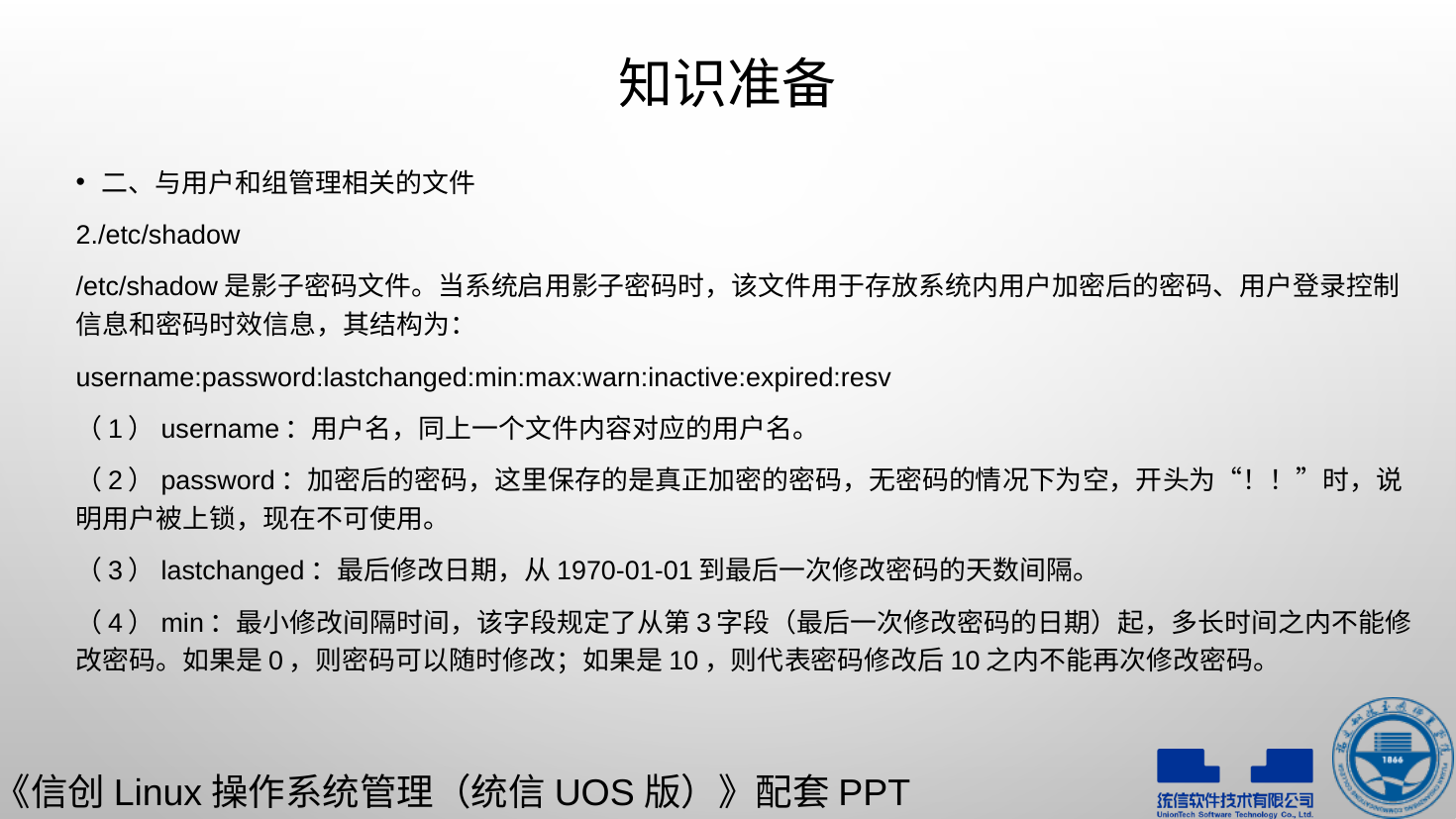

# 知识准备
二、与用户和组管理相关的文件
2./etc/shadow
/etc/shadow是影子密码文件。当系统启用影子密码时，该文件用于存放系统内用户加密后的密码、用户登录控制信息和密码时效信息，其结构为：
username:password:lastchanged:min:max:warn:inactive:expired:resv
（1）username：用户名，同上一个文件内容对应的用户名。
（2）password：加密后的密码，这里保存的是真正加密的密码，无密码的情况下为空，开头为“！！”时，说明用户被上锁，现在不可使用。
（3）lastchanged：最后修改日期，从1970-01-01到最后一次修改密码的天数间隔。
（4）min：最小修改间隔时间，该字段规定了从第3字段（最后一次修改密码的日期）起，多长时间之内不能修改密码。如果是0，则密码可以随时修改；如果是10，则代表密码修改后10之内不能再次修改密码。